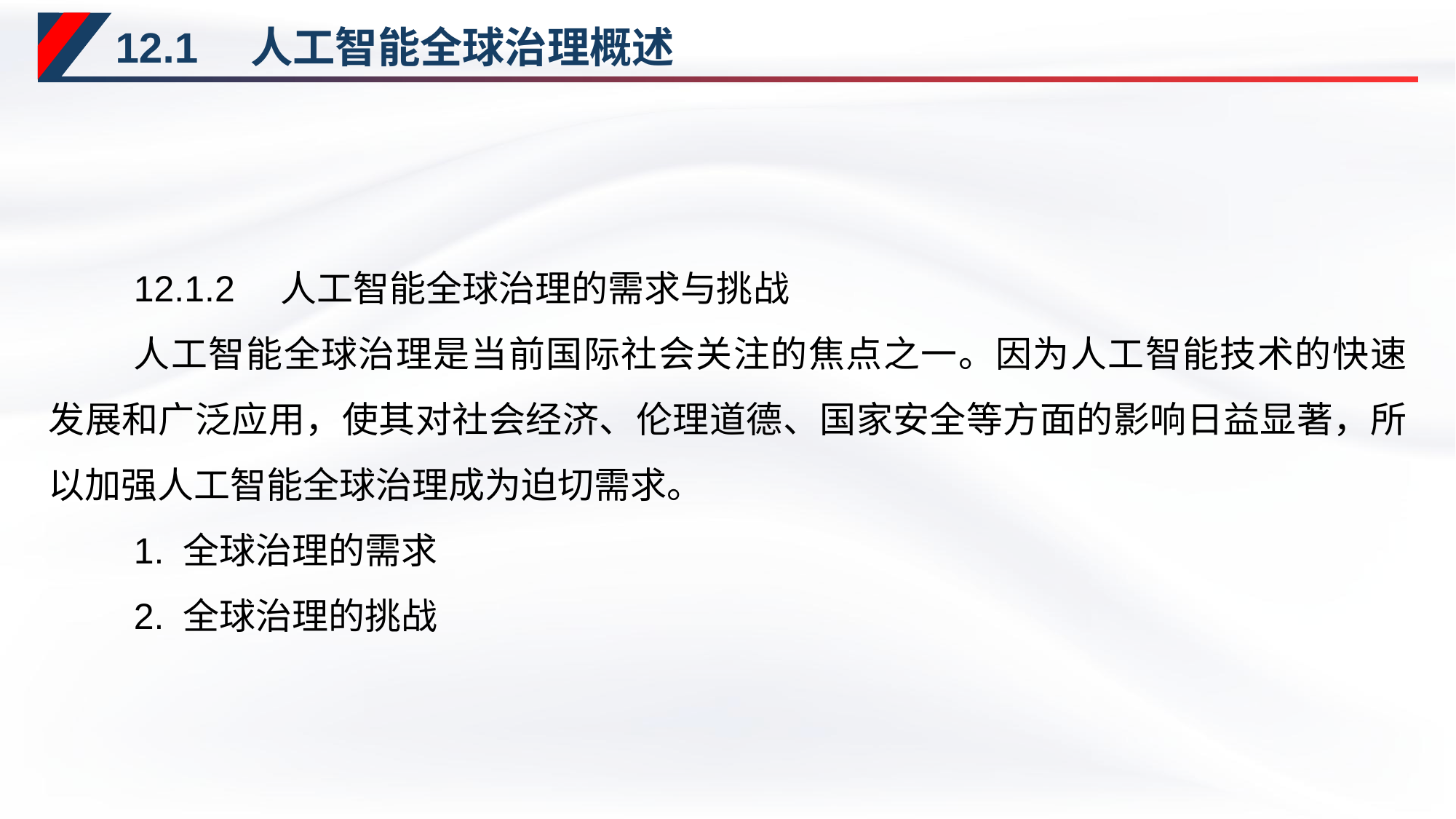

# 12.1　人工智能全球治理概述
12.1.2　人工智能全球治理的需求与挑战
人工智能全球治理是当前国际社会关注的焦点之一。因为人工智能技术的快速发展和广泛应用，使其对社会经济、伦理道德、国家安全等方面的影响日益显著，所以加强人工智能全球治理成为迫切需求。
1. 全球治理的需求
2. 全球治理的挑战